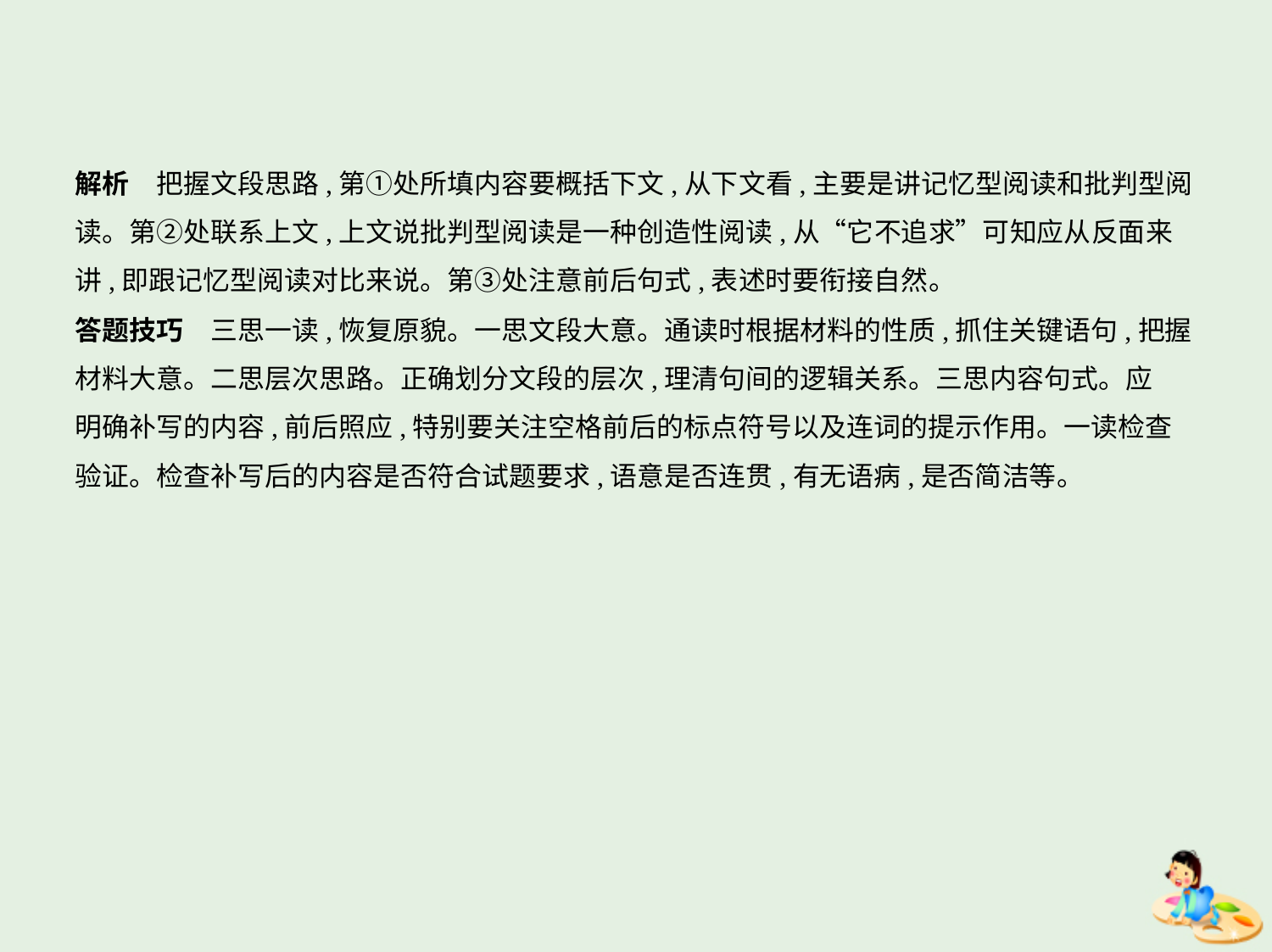

解析　把握文段思路,第①处所填内容要概括下文,从下文看,主要是讲记忆型阅读和批判型阅
读。第②处联系上文,上文说批判型阅读是一种创造性阅读,从“它不追求”可知应从反面来
讲,即跟记忆型阅读对比来说。第③处注意前后句式,表述时要衔接自然。
答题技巧　三思一读,恢复原貌。一思文段大意。通读时根据材料的性质,抓住关键语句,把握
材料大意。二思层次思路。正确划分文段的层次,理清句间的逻辑关系。三思内容句式。应
明确补写的内容,前后照应,特别要关注空格前后的标点符号以及连词的提示作用。一读检查
验证。检查补写后的内容是否符合试题要求,语意是否连贯,有无语病,是否简洁等。